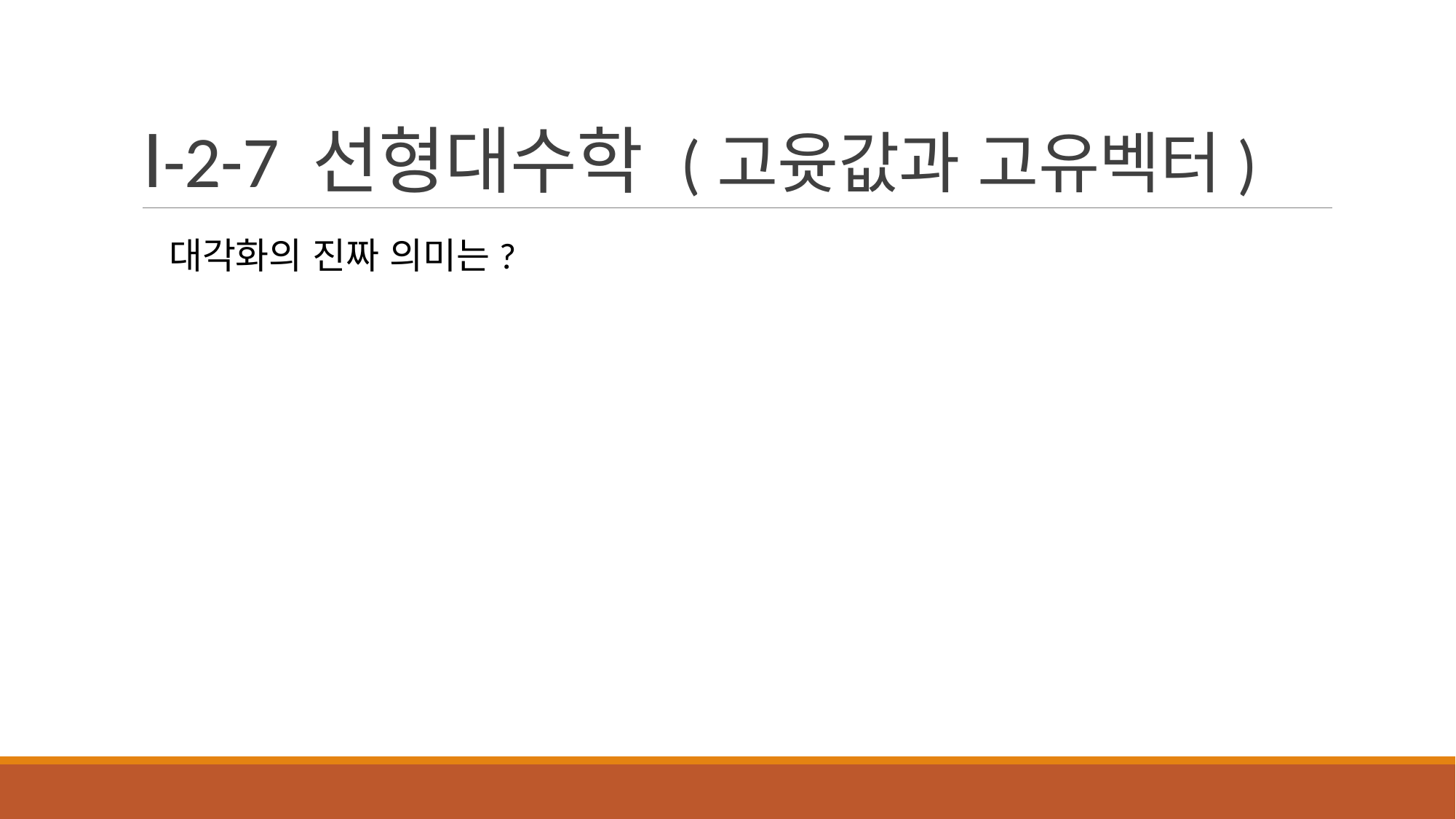

# Ⅰ-2-7 선형대수학 (고윳값과 고유벡터)

대각화의 진짜 의미는?